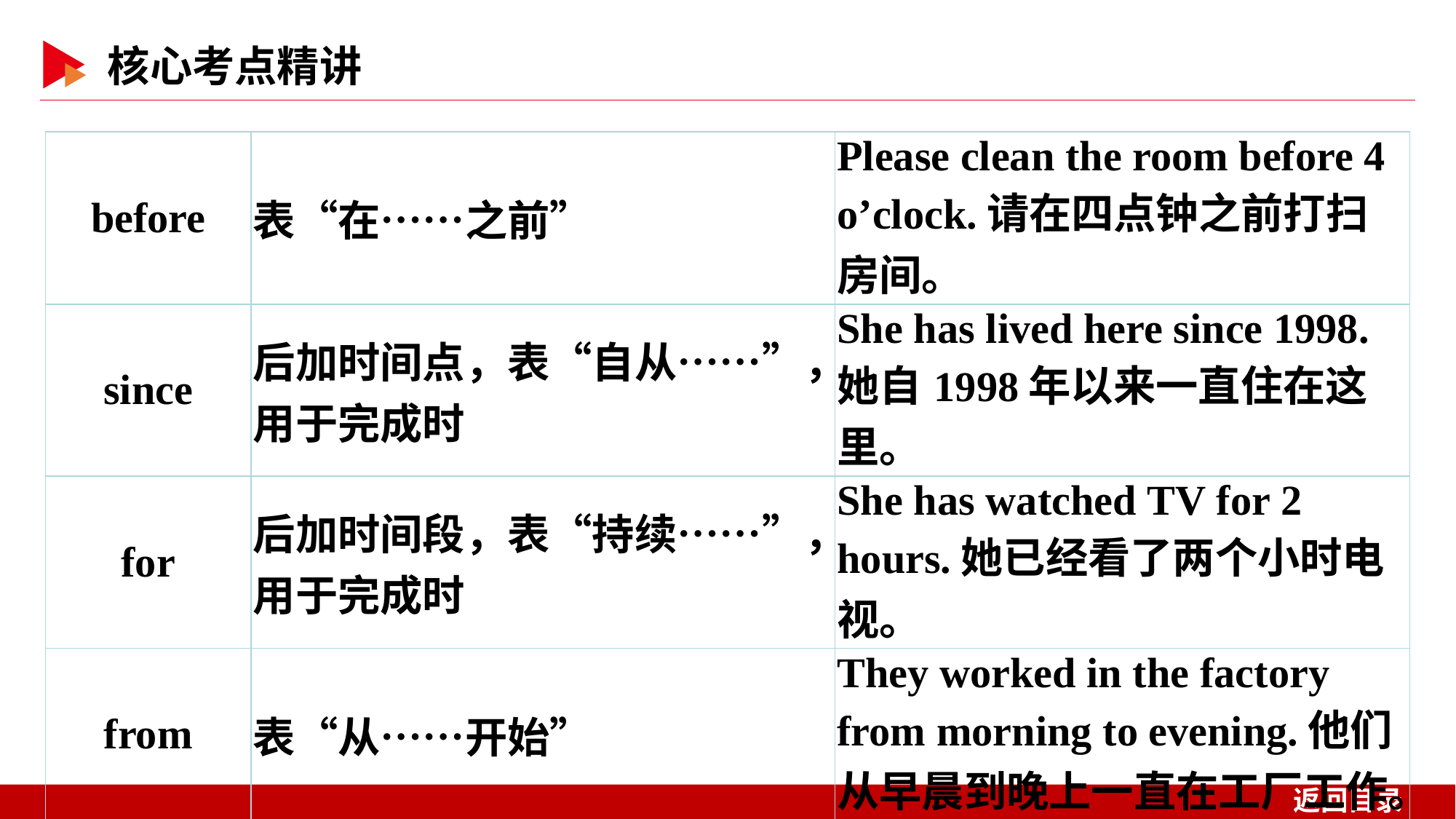

| before | 表“在……之前” | Please clean the room before 4 o’clock.请在四点钟之前打扫房间。 |
| --- | --- | --- |
| since | 后加时间点，表“自从……”，用于完成时 | She has lived here since 1998.她自1998年以来一直住在这里。 |
| for | 后加时间段，表“持续……”，用于完成时 | She has watched TV for 2 hours.她已经看了两个小时电视。 |
| from | 表“从……开始” | They worked in the factory from morning to evening.他们从早晨到晚上一直在工厂工作。 |